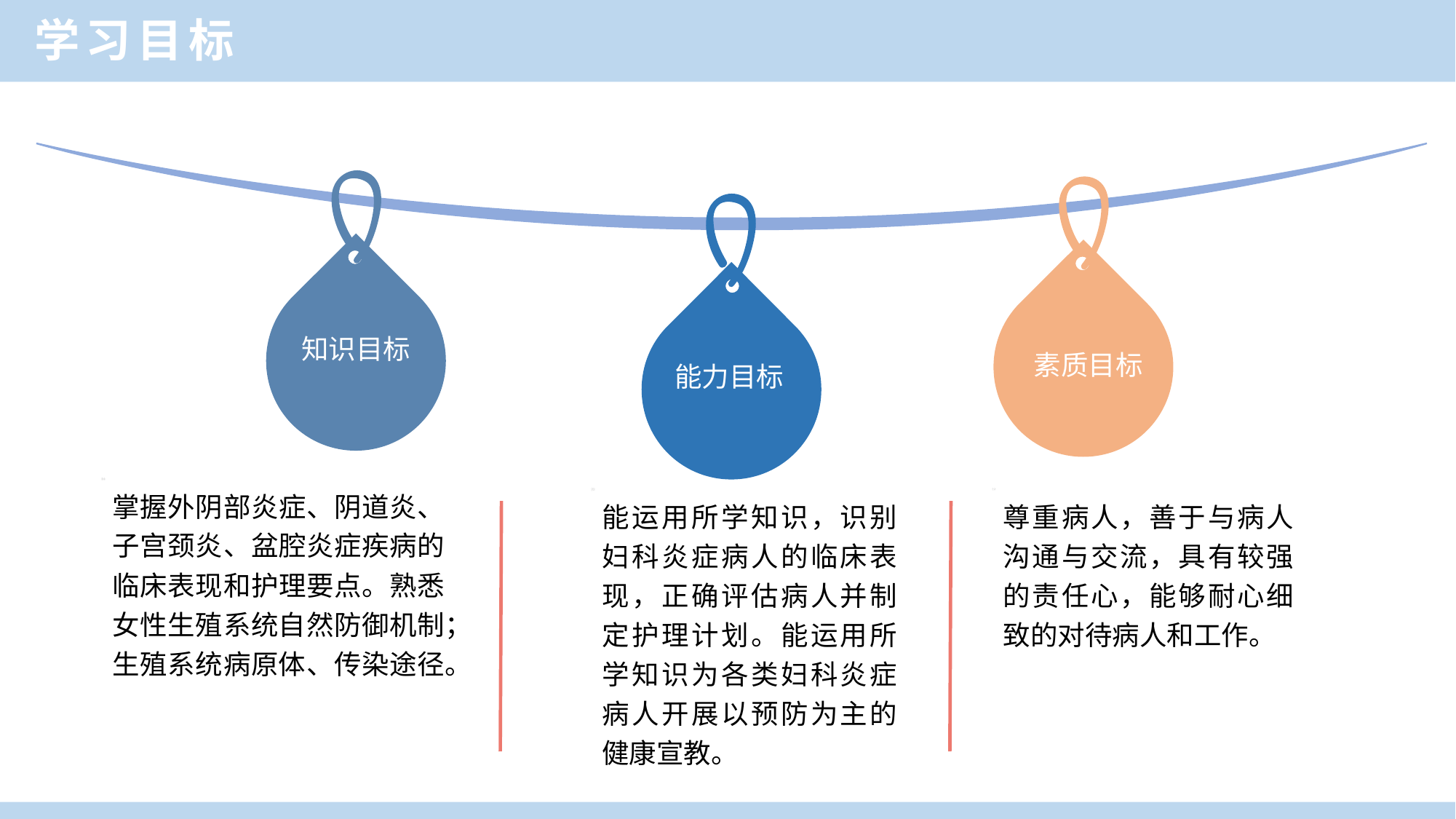

学习目标

知识目标

素质目标

能力目标
掌握外阴部炎症、阴道炎、子宫颈炎、盆腔炎症疾病的临床表现和护理要点。熟悉女性生殖系统自然防御机制；生殖系统病原体、传染途径。
能运用所学知识，识别妇科炎症病人的临床表现，正确评估病人并制定护理计划。能运用所学知识为各类妇科炎症病人开展以预防为主的健康宣教。
尊重病人，善于与病人沟通与交流，具有较强的责任心，能够耐心细致的对待病人和工作。